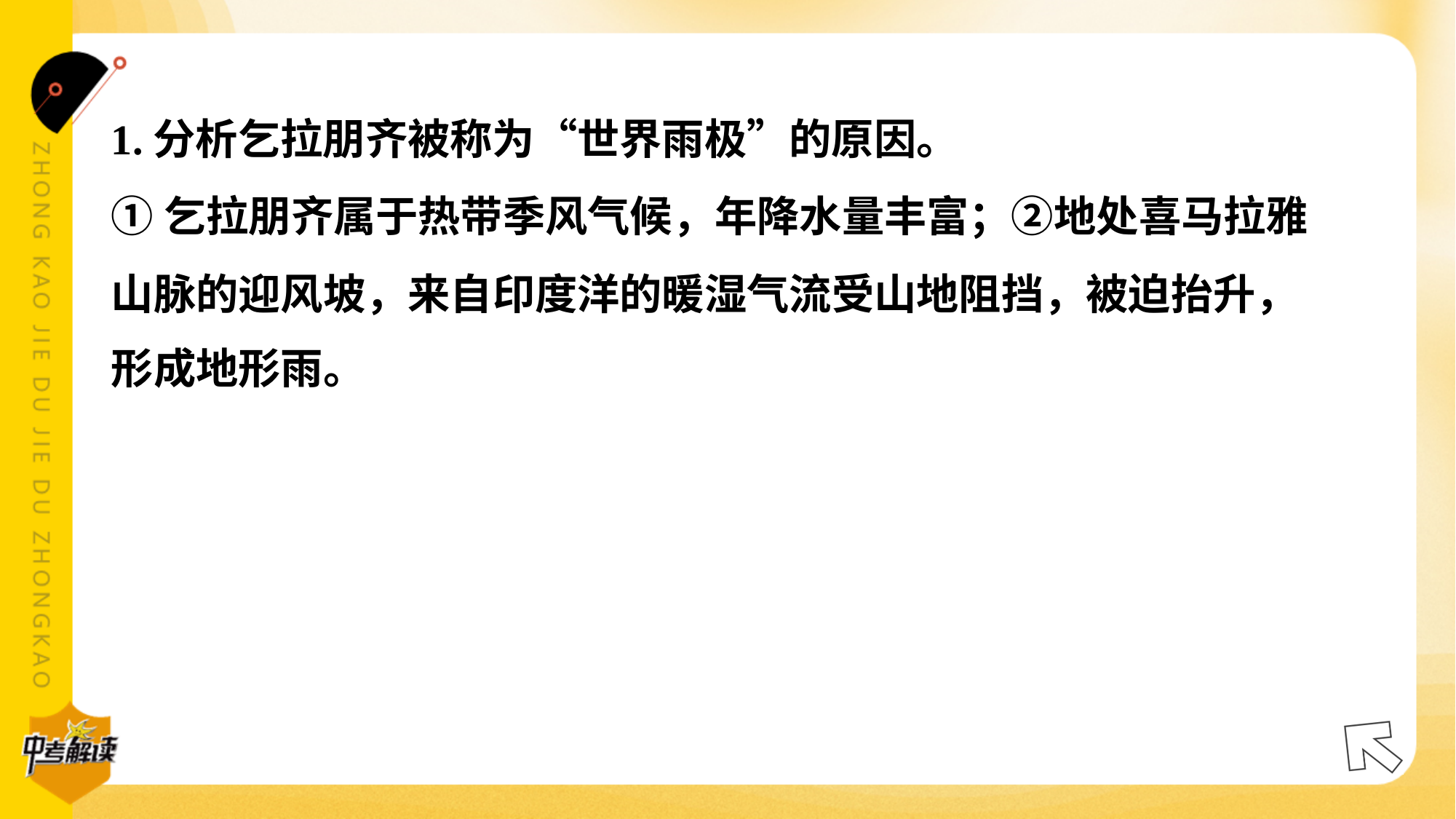

1.分析乞拉朋齐被称为“世界雨极”的原因。
①乞拉朋齐属于热带季风气候，年降水量丰富；②地处喜马拉雅
山脉的迎风坡，来自印度洋的暖湿气流受山地阻挡，被迫抬升，
形成地形雨。